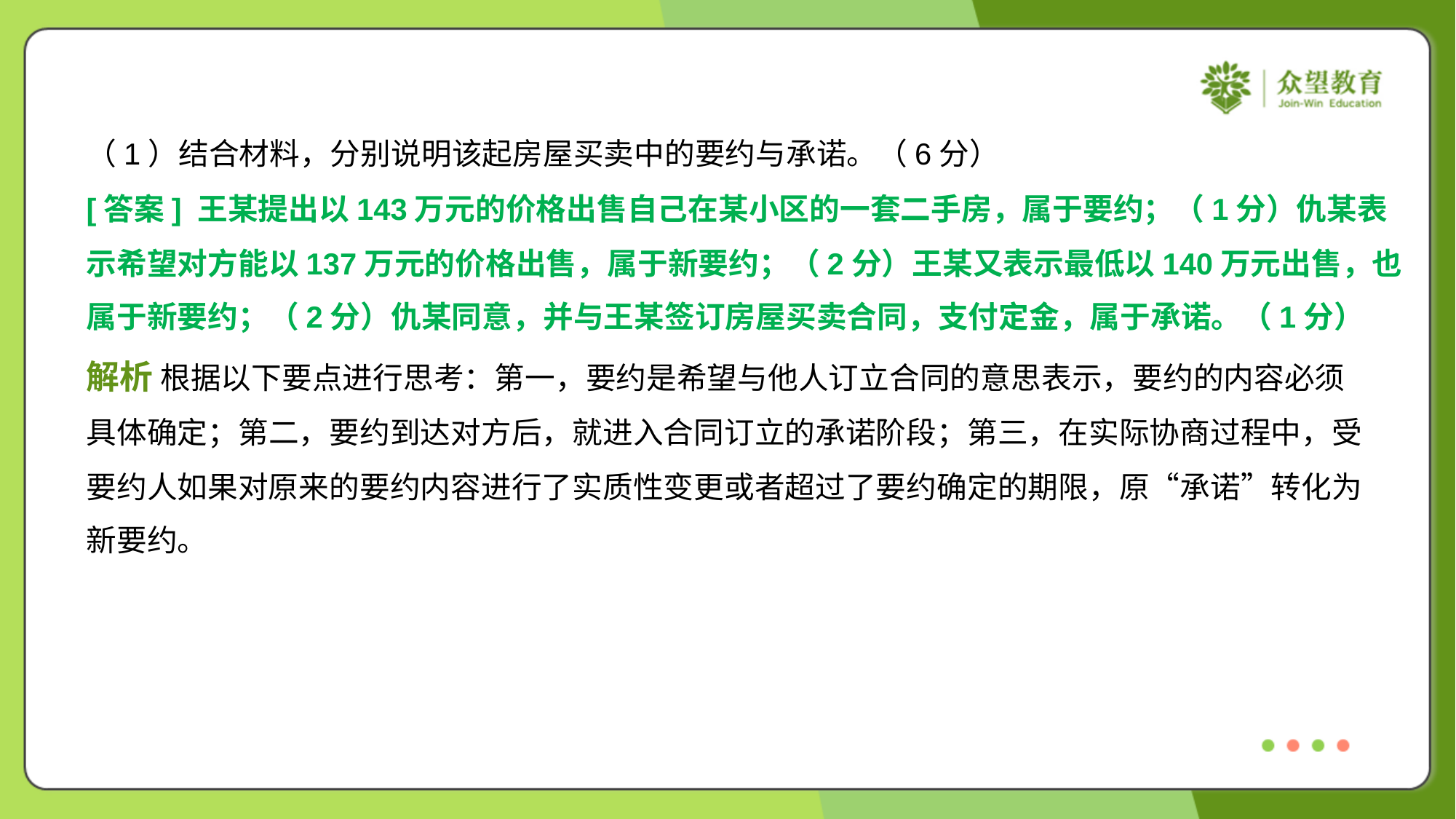

（1）结合材料，分别说明该起房屋买卖中的要约与承诺。（6分）
[答案] 王某提出以143万元的价格出售自己在某小区的一套二手房，属于要约；（1分）仇某表
示希望对方能以137万元的价格出售，属于新要约；（2分）王某又表示最低以140万元出售，也
属于新要约；（2分）仇某同意，并与王某签订房屋买卖合同，支付定金，属于承诺。（1分）
解析 根据以下要点进行思考：第一，要约是希望与他人订立合同的意思表示，要约的内容必须
具体确定；第二，要约到达对方后，就进入合同订立的承诺阶段；第三，在实际协商过程中，受
要约人如果对原来的要约内容进行了实质性变更或者超过了要约确定的期限，原“承诺”转化为
新要约。